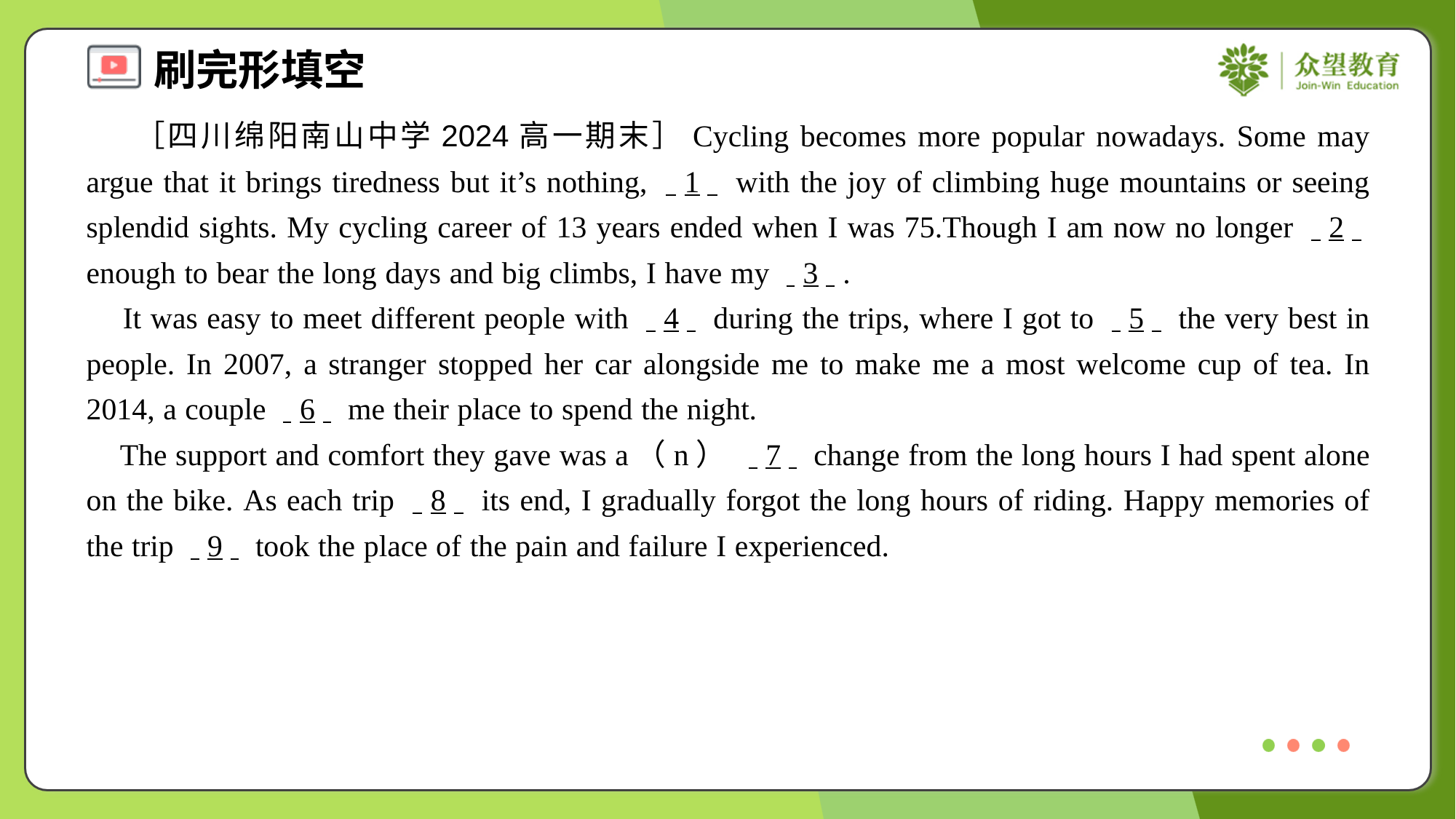

［四川绵阳南山中学2024高一期末］Cycling becomes more popular nowadays. Some may argue that it brings tiredness but it’s nothing, . .1. . with the joy of climbing huge mountains or seeing splendid sights. My cycling career of 13 years ended when I was 75.Though I am now no longer . .2. . enough to bear the long days and big climbs, I have my . .3. ..
    It was easy to meet different people with . .4. . during the trips, where I got to . .5. . the very best in people. In 2007, a stranger stopped her car alongside me to make me a most welcome cup of tea. In 2014, a couple . .6. . me their place to spend the night.
    The support and comfort they gave was a（n） . .7. . change from the long hours I had spent alone on the bike. As each trip . .8. . its end, I gradually forgot the long hours of riding. Happy memories of the trip . .9. . took the place of the pain and failure I experienced.